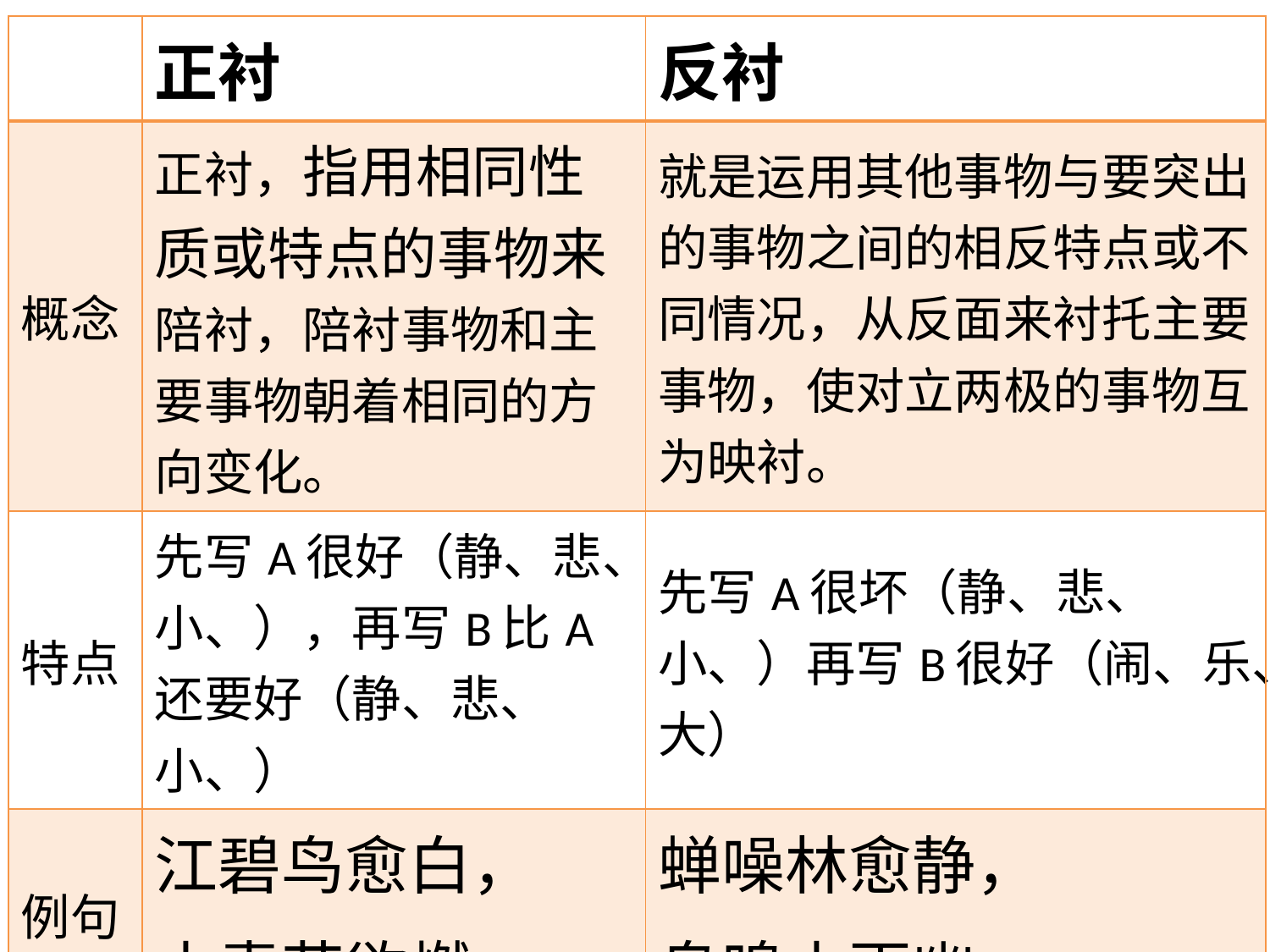

|  | 正衬 | 反衬 |
| --- | --- | --- |
| 概念 | 正衬，指用相同性质或特点的事物来陪衬，陪衬事物和主要事物朝着相同的方向变化。 | 就是运用其他事物与要突出的事物之间的相反特点或不同情况，从反面来衬托主要事物，使对立两极的事物互为映衬。 |
| 特点 | 先写A很好（静、悲、小、），再写B比A还要好（静、悲、小、） | 先写A很坏（静、悲、小、）再写B很好（闹、乐、大） |
| 例句 | 江碧鸟愈白， 山青花欲燃 | 蝉噪林愈静， 鸟鸣山更幽 |